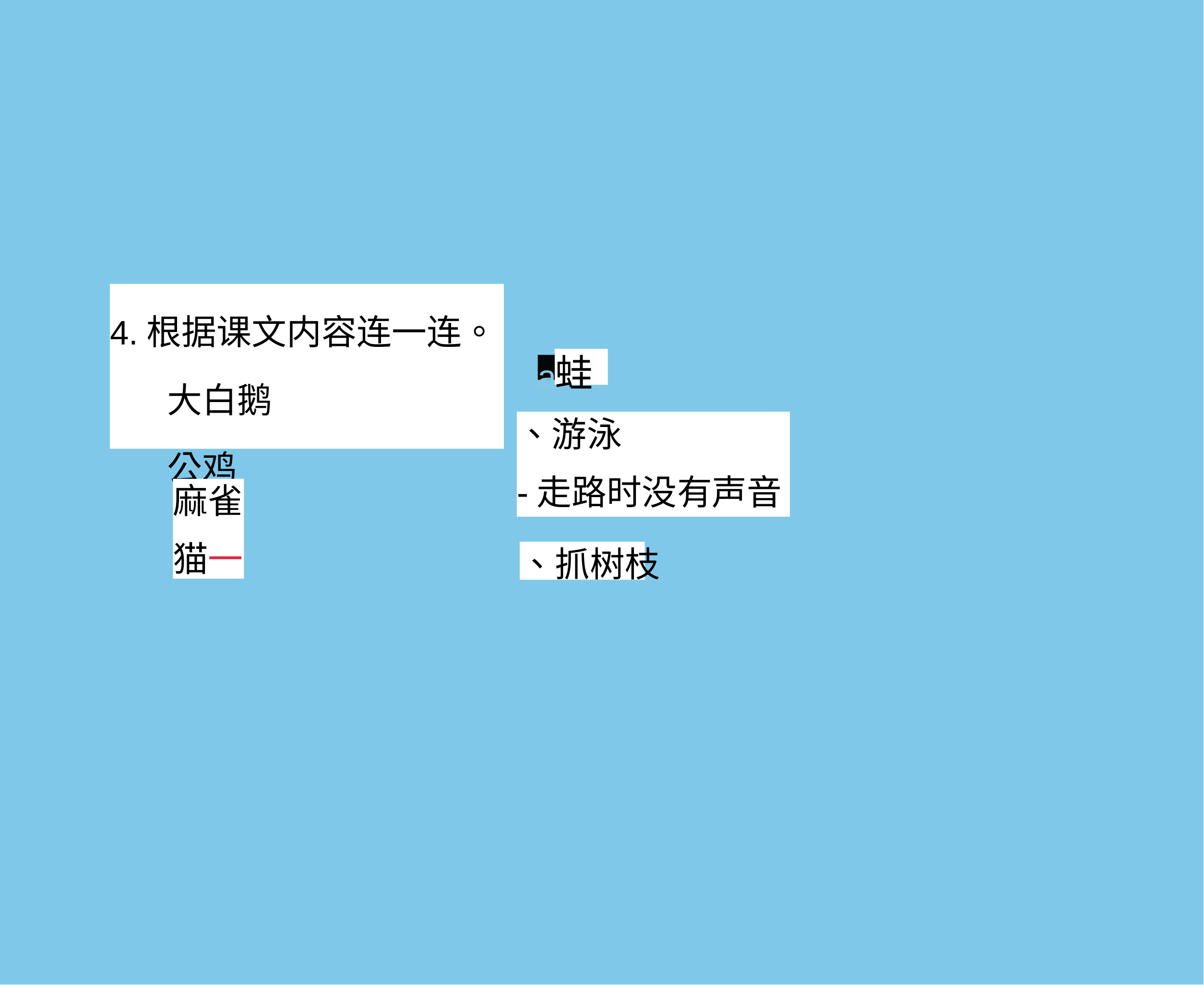

4.根据课文内容连一连。 大白鹅
公鸡
蛙
a
、游泳
-走路时没有声音
麻雀
猫一
、抓树枝